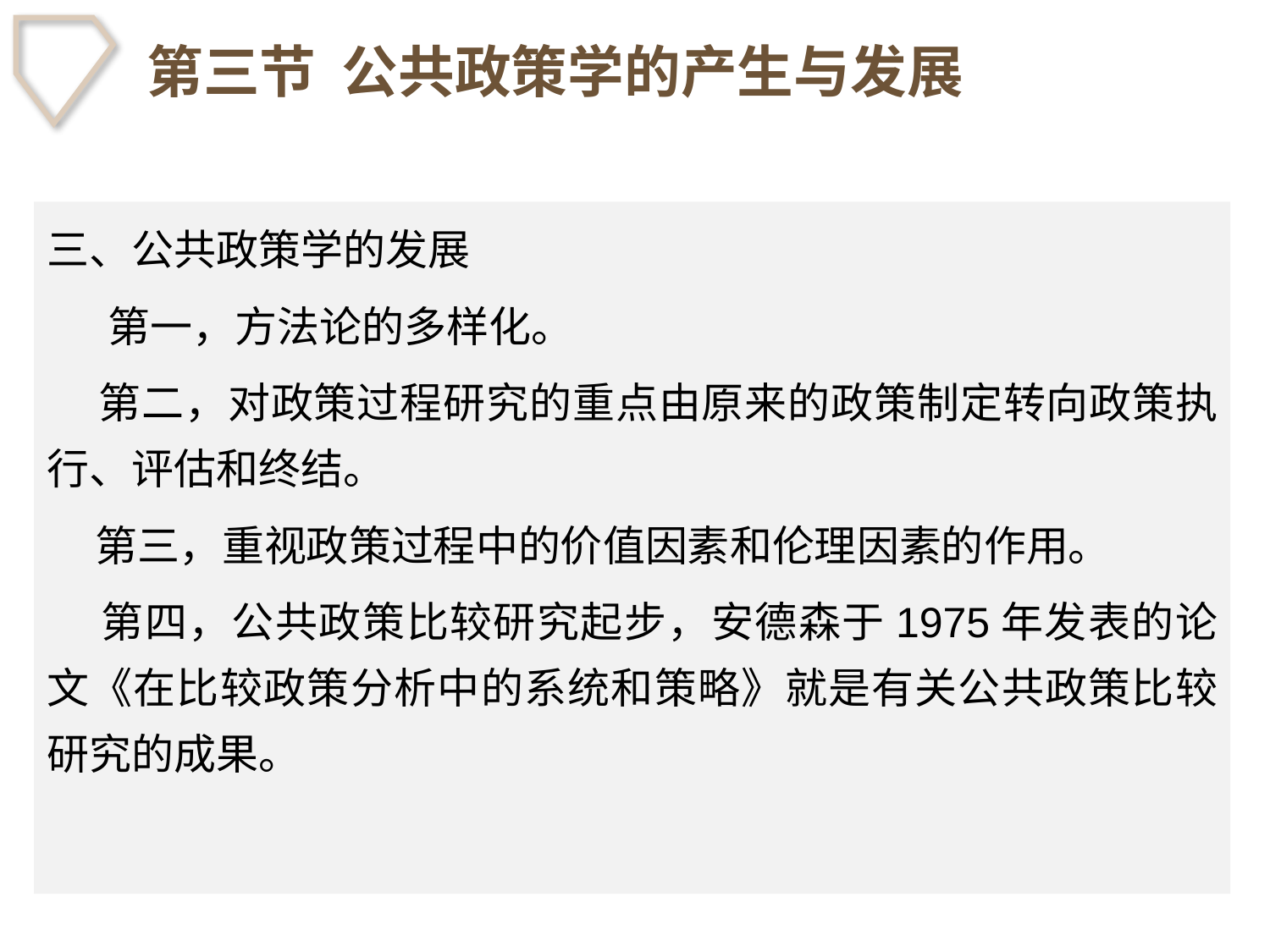

# 第三节  公共政策学的产生与发展
三、公共政策学的发展
　  第一，方法论的多样化。
    第二，对政策过程研究的重点由原来的政策制定转向政策执行、评估和终结。
    第三，重视政策过程中的价值因素和伦理因素的作用。
    第四，公共政策比较研究起步，安德森于1975年发表的论文《在比较政策分析中的系统和策略》就是有关公共政策比较研究的成果。